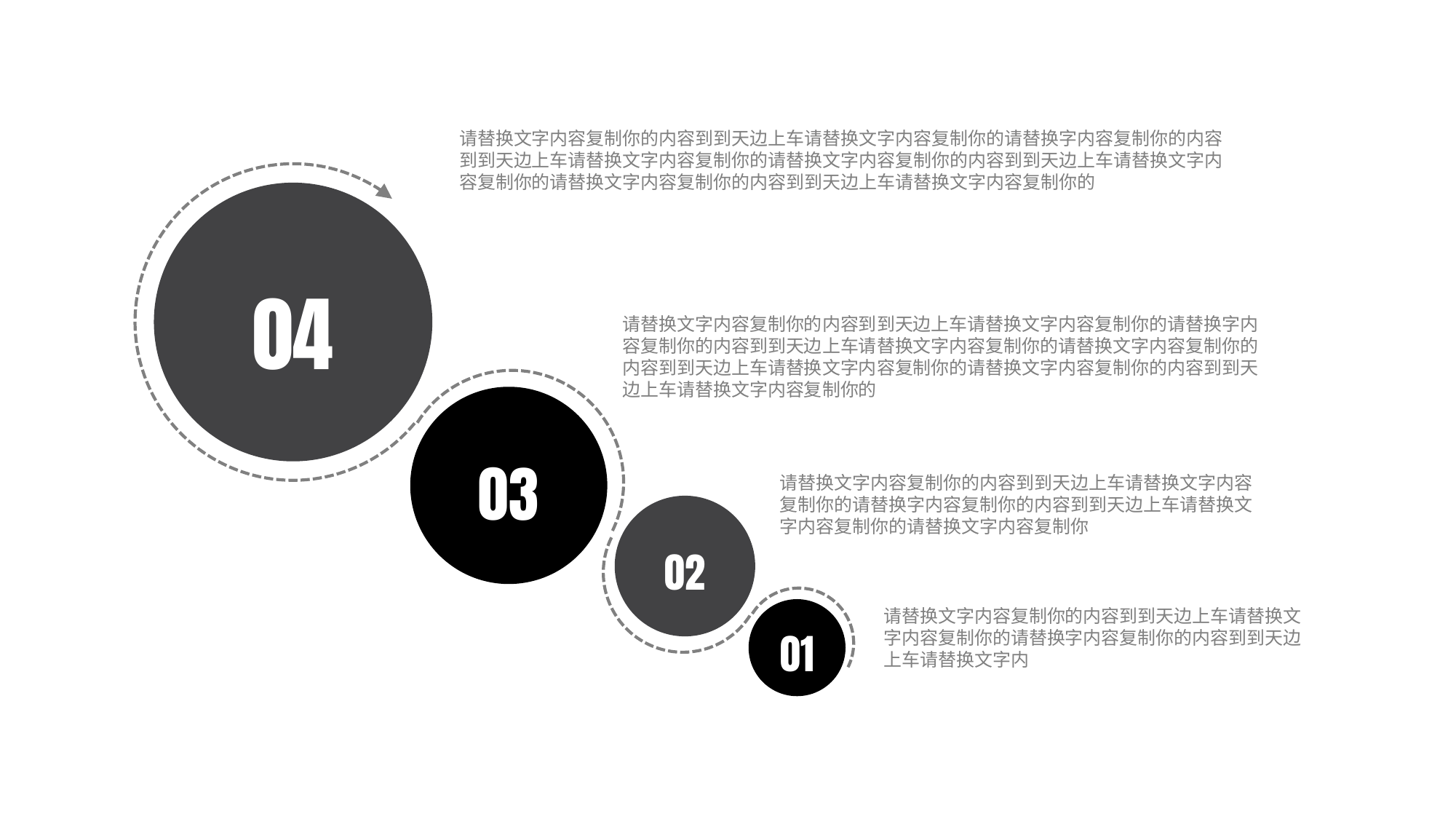

请替换文字内容复制你的内容到到天边上车请替换文字内容复制你的请替换字内容复制你的内容到到天边上车请替换文字内容复制你的请替换文字内容复制你的内容到到天边上车请替换文字内容复制你的请替换文字内容复制你的内容到到天边上车请替换文字内容复制你的

04
请替换文字内容复制你的内容到到天边上车请替换文字内容复制你的请替换字内容复制你的内容到到天边上车请替换文字内容复制你的请替换文字内容复制你的内容到到天边上车请替换文字内容复制你的请替换文字内容复制你的内容到到天边上车请替换文字内容复制你的
03
请替换文字内容复制你的内容到到天边上车请替换文字内容复制你的请替换字内容复制你的内容到到天边上车请替换文字内容复制你的请替换文字内容复制你
02
01
请替换文字内容复制你的内容到到天边上车请替换文字内容复制你的请替换字内容复制你的内容到到天边上车请替换文字内